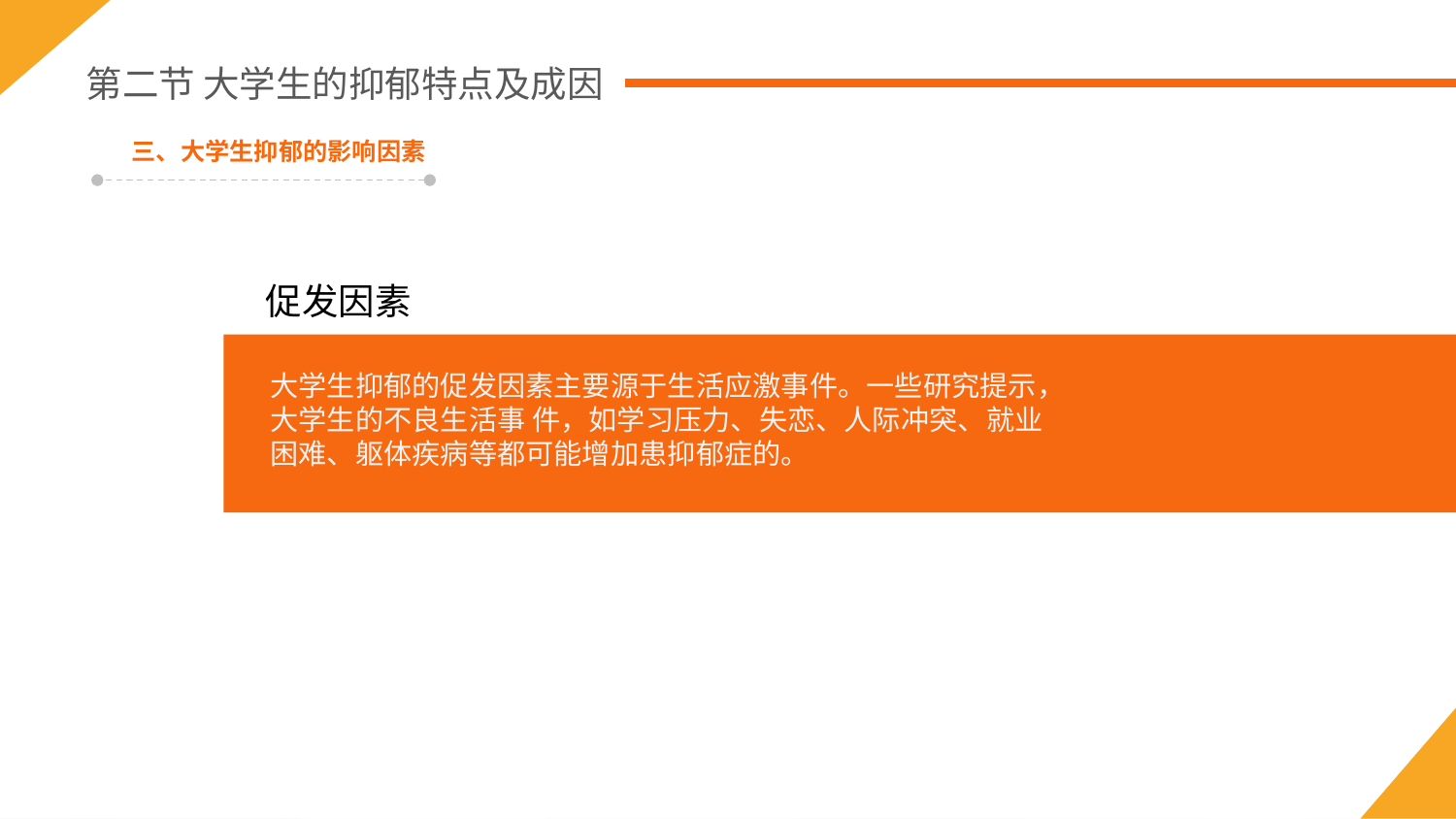

第二节 大学生的抑郁特点及成因
三、大学生抑郁的影响因素
促发因素

大学生抑郁的促发因素主要源于生活应激事件。一些研究提示，大学生的不良生活事 件，如学习压力、失恋、人际冲突、就业困难、躯体疾病等都可能增加患抑郁症的。